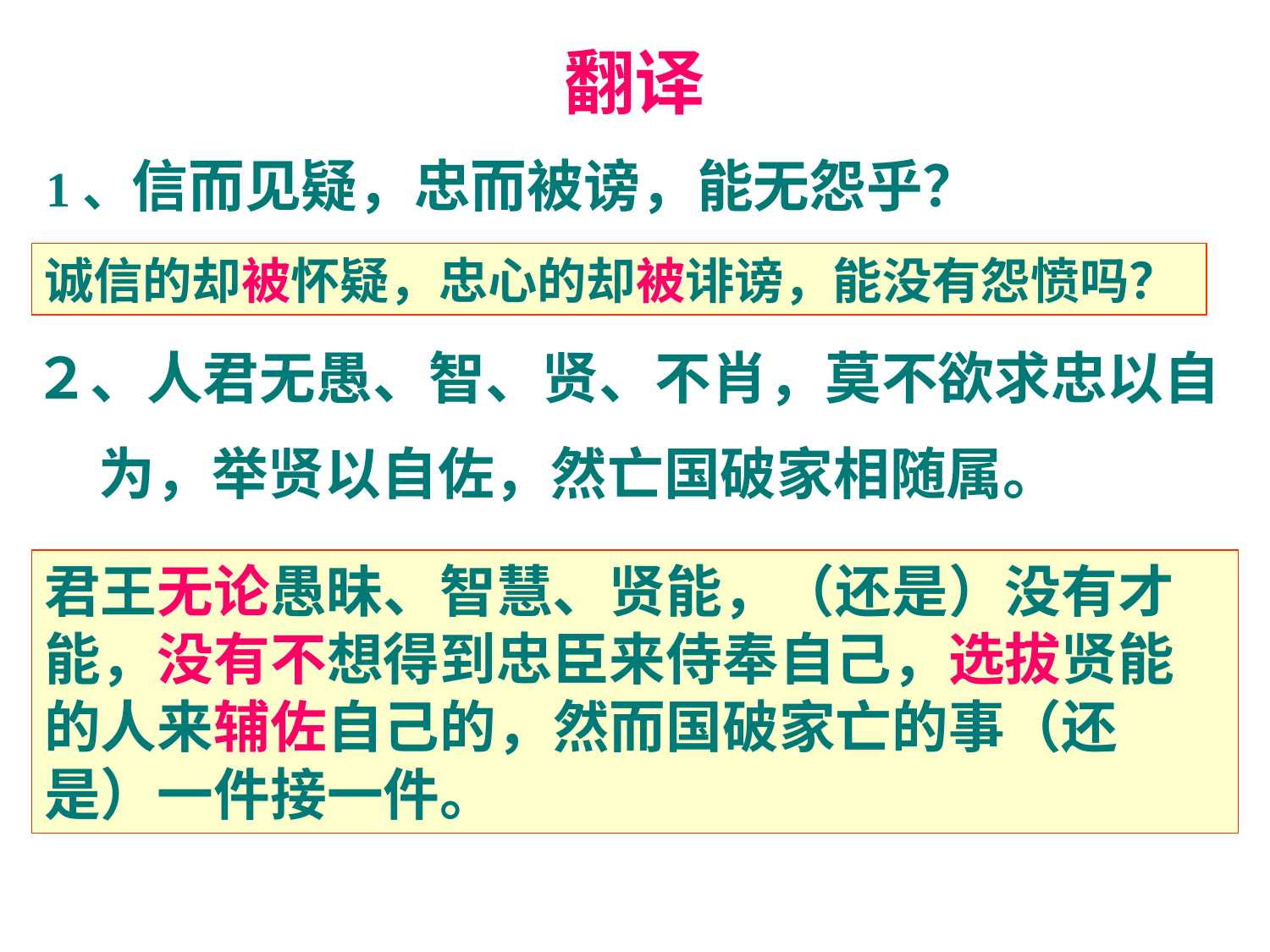

翻译
 1、信而见疑，忠而被谤，能无怨乎？

２、人君无愚、智、贤、不肖，莫不欲求忠以自
    为，举贤以自佐，然亡国破家相随属。

诚信的却被怀疑，忠心的却被诽谤，能没有怨愤吗？
君王无论愚昧、智慧、贤能，（还是）没有才能，没有不想得到忠臣来侍奉自己，选拔贤能的人来辅佐自己的，然而国破家亡的事（还是）一件接一件。